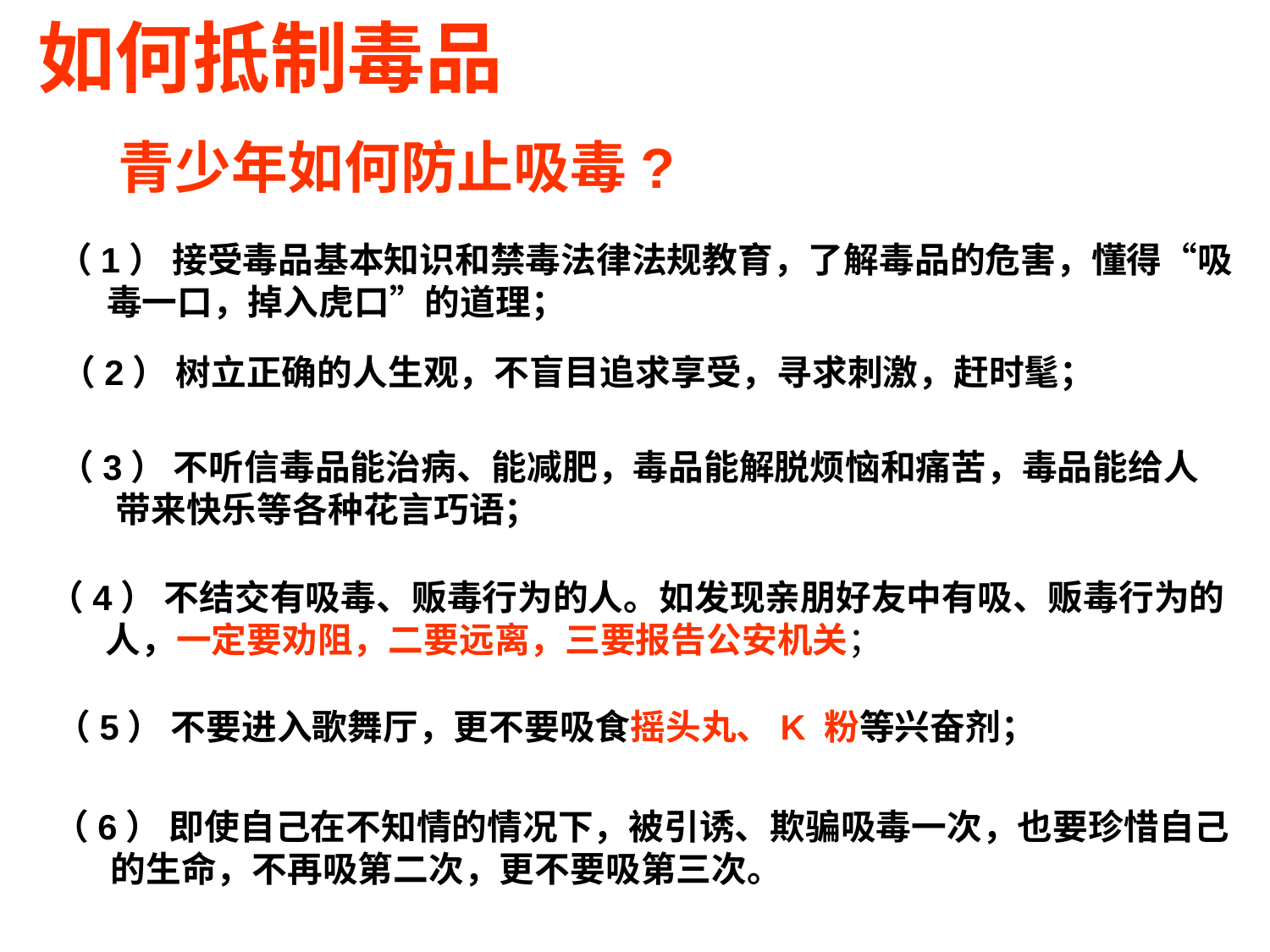

如何抵制毒品
# 青少年如何防止吸毒?
 （1） 接受毒品基本知识和禁毒法律法规教育，了解毒品的危害，懂得“吸
       毒一口，掉入虎口”的道理；
（2） 树立正确的人生观，不盲目追求享受，寻求刺激，赶时髦；
（3） 不听信毒品能治病、能减肥，毒品能解脱烦恼和痛苦，毒品能给人
      带来快乐等各种花言巧语；
（4） 不结交有吸毒、贩毒行为的人。如发现亲朋好友中有吸、贩毒行为的
      人，一定要劝阻，二要远离，三要报告公安机关；
（5） 不要进入歌舞厅，更不要吸食摇头丸、K 粉等兴奋剂；
（6） 即使自己在不知情的情况下，被引诱、欺骗吸毒一次，也要珍惜自己
      的生命，不再吸第二次，更不要吸第三次。